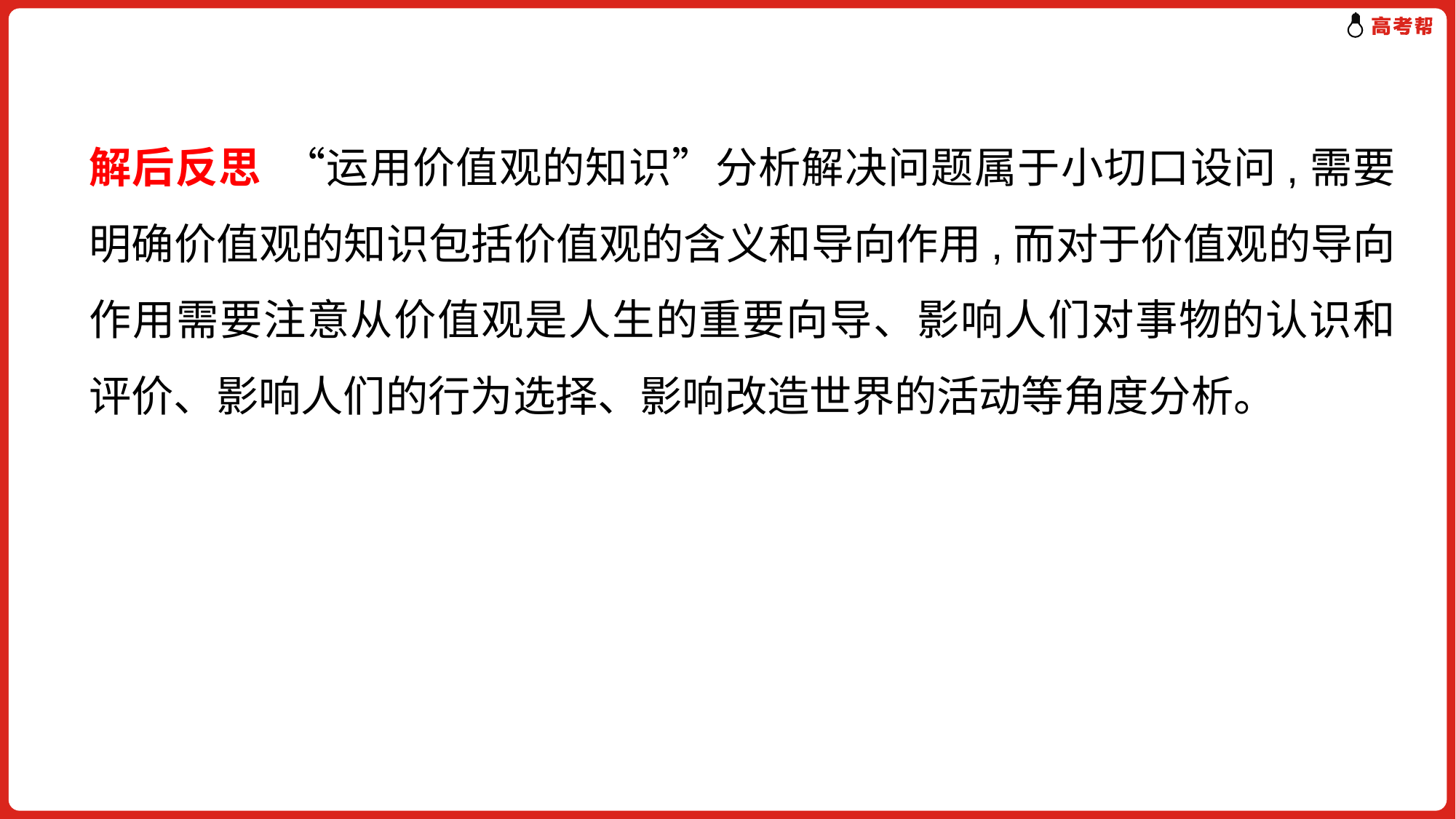

解后反思  “运用价值观的知识”分析解决问题属于小切口设问,需要明确价值观的知识包括价值观的含义和导向作用,而对于价值观的导向作用需要注意从价值观是人生的重要向导、影响人们对事物的认识和评价、影响人们的行为选择、影响改造世界的活动等角度分析。